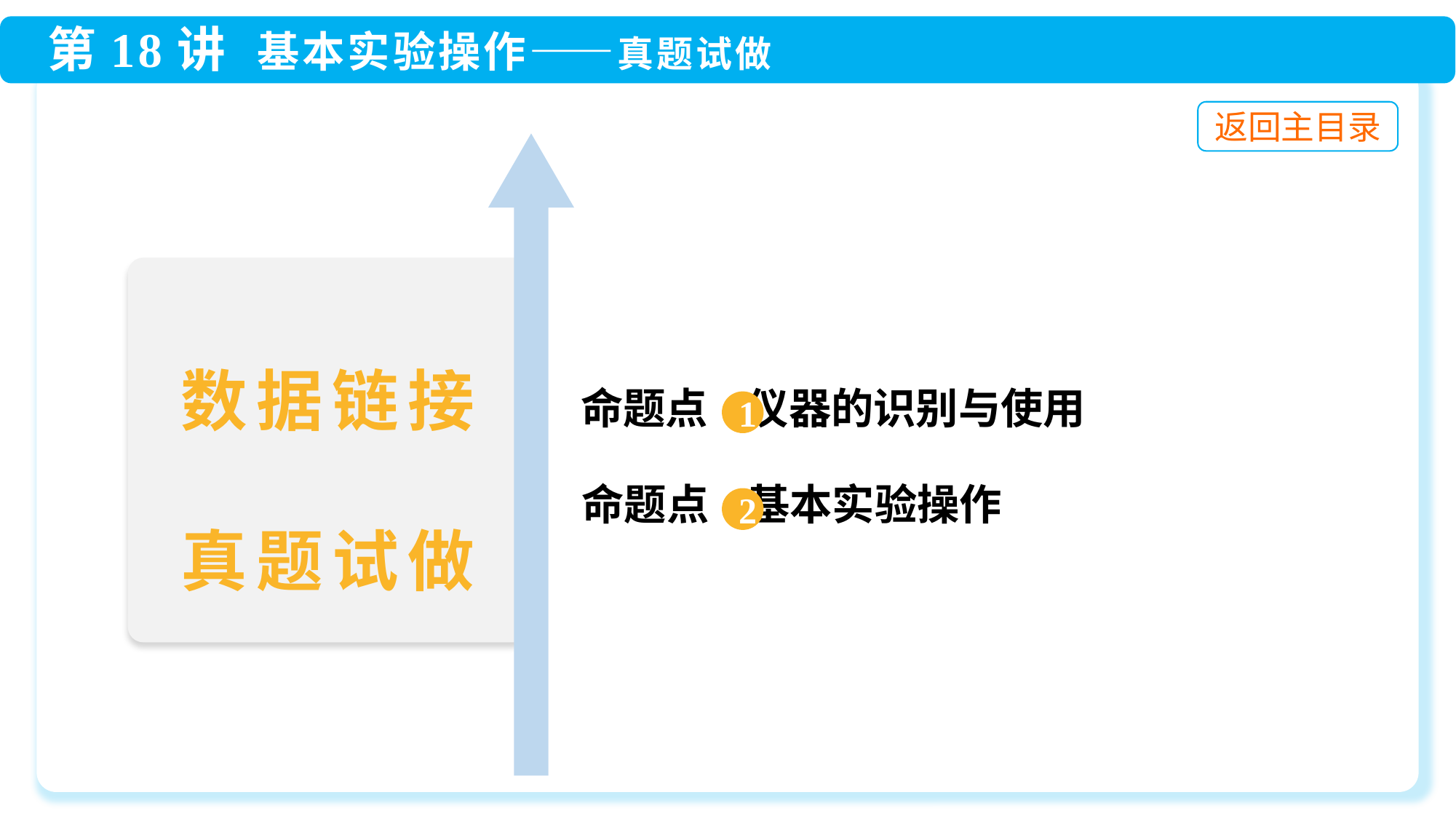

数据链接
真题试做
 命题点    仪器的识别与使用
1
 命题点    基本实验操作
2